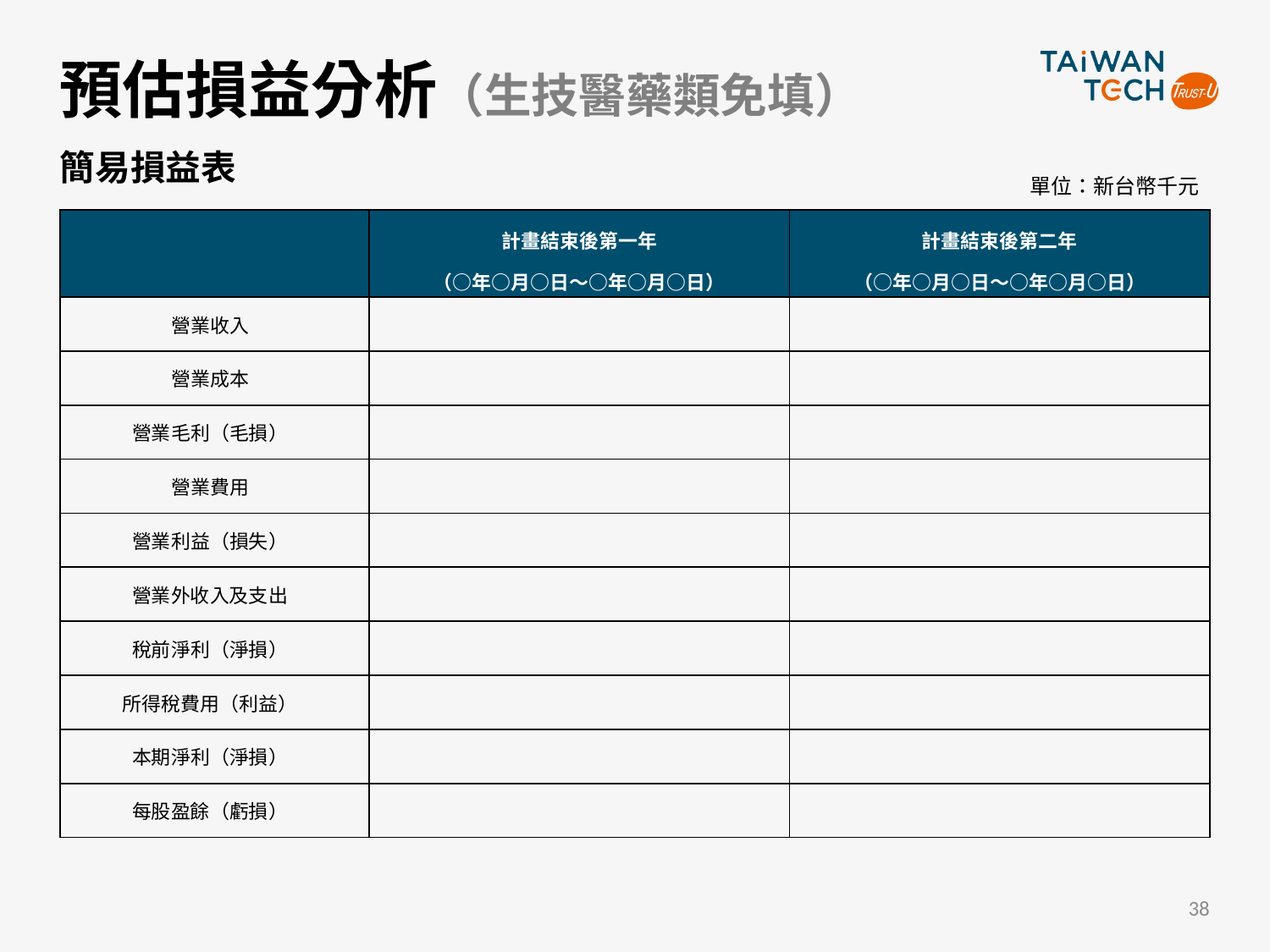

# 預估損益分析（生技醫藥類免填）
簡易損益表
單位：新台幣千元
|  | 計畫結束後第一年 （○年○月○日～○年○月○日） | 計畫結束後第二年 （○年○月○日～○年○月○日） |
| --- | --- | --- |
| 營業收入 |  |  |
| 營業成本 |  |  |
| 營業毛利（毛損） |  |  |
| 營業費用 |  |  |
| 營業利益（損失） |  |  |
| 營業外收入及支出 |  |  |
| 稅前淨利（淨損） |  |  |
| 所得稅費用（利益） |  |  |
| 本期淨利（淨損） |  |  |
| 每股盈餘（虧損） |  |  |
38